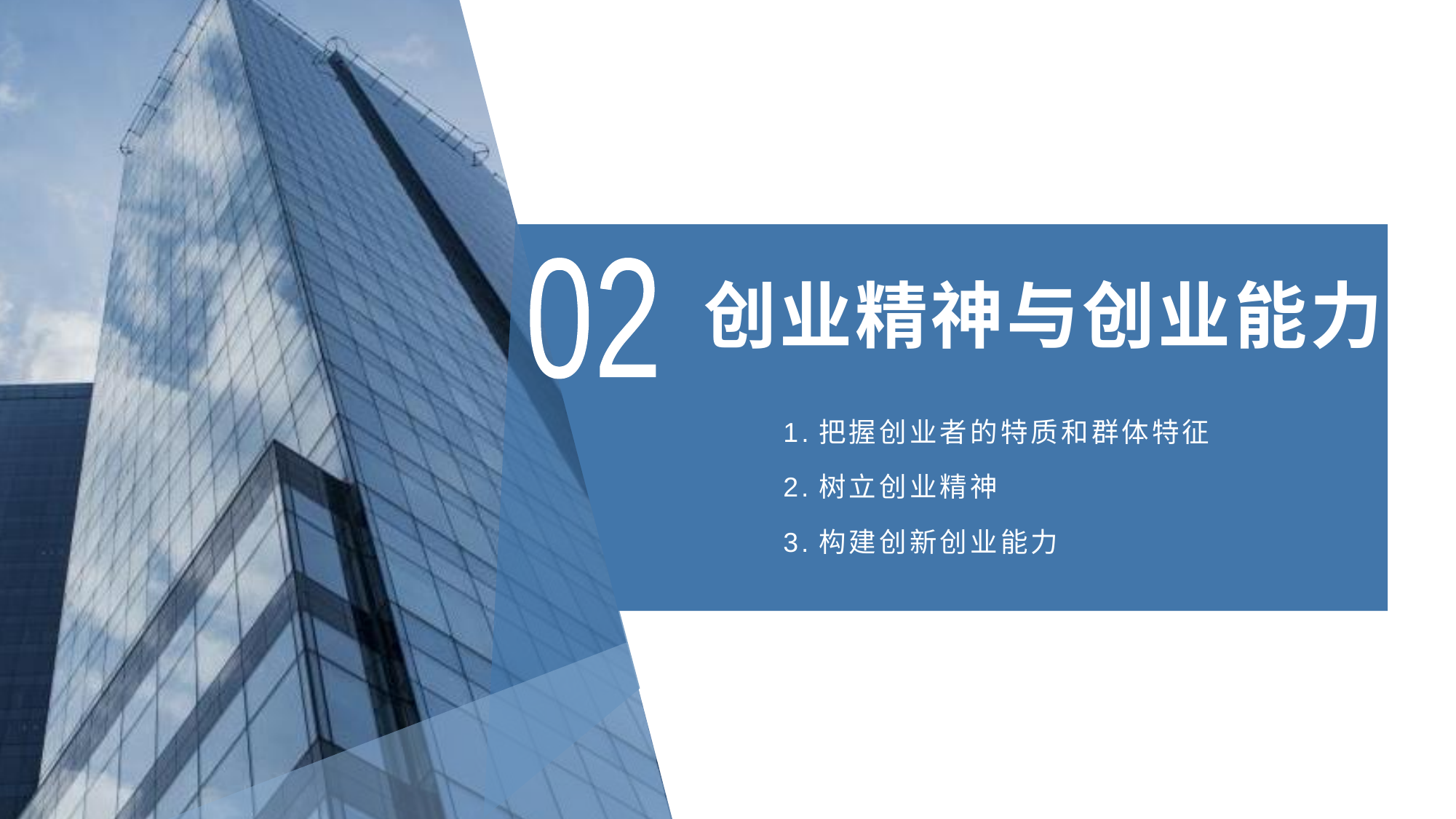

# 创业精神与创业能力
02
1.把握创业者的特质和群体特征
2.树立创业精神
3.构建创新创业能力